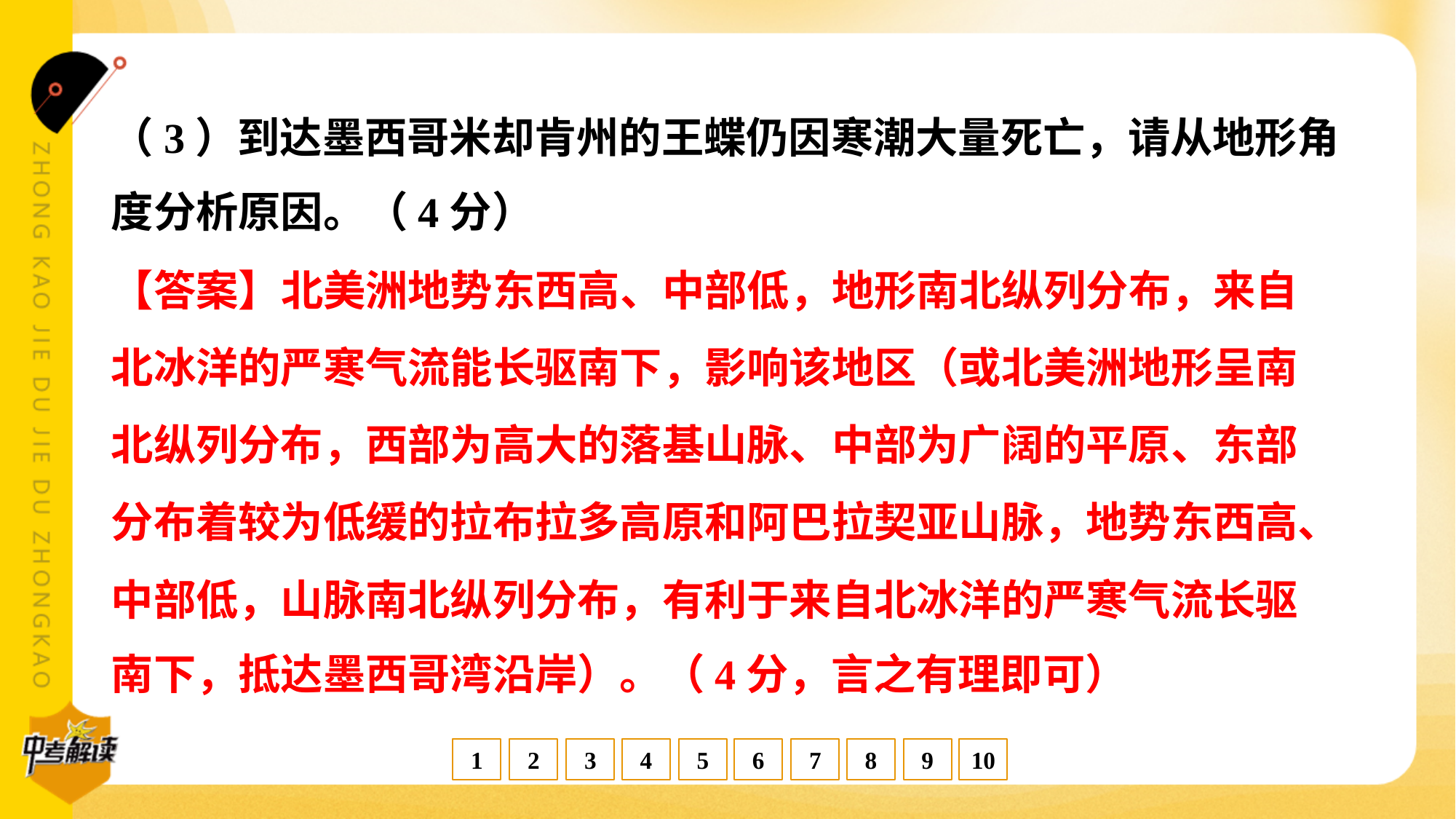

（3）到达墨西哥米却肯州的王蝶仍因寒潮大量死亡，请从地形角
度分析原因。（4分）
【答案】北美洲地势东西高、中部低，地形南北纵列分布，来自
北冰洋的严寒气流能长驱南下，影响该地区（或北美洲地形呈南
北纵列分布，西部为高大的落基山脉、中部为广阔的平原、东部
分布着较为低缓的拉布拉多高原和阿巴拉契亚山脉，地势东西高、
中部低，山脉南北纵列分布，有利于来自北冰洋的严寒气流长驱
南下，抵达墨西哥湾沿岸）。（4分，言之有理即可）